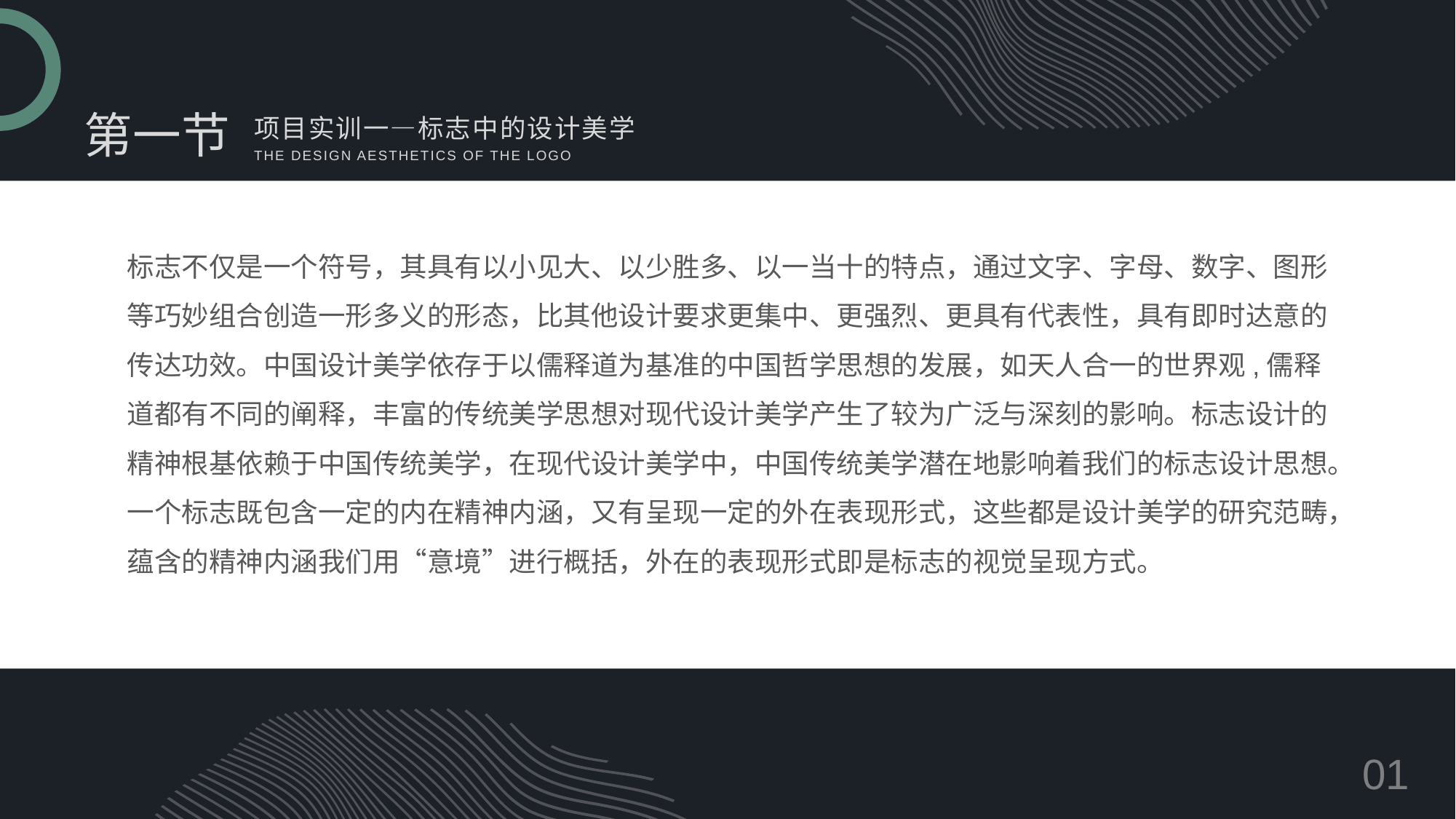

第一节
项目实训一—标志中的设计美学
THE DESIGN AESTHETICS OF THE LOGO

标志不仅是一个符号，其具有以小见大、以少胜多、以一当十的特点，通过文字、字母、数字、图形等巧妙组合创造一形多义的形态，比其他设计要求更集中、更强烈、更具有代表性，具有即时达意的传达功效。中国设计美学依存于以儒释道为基准的中国哲学思想的发展，如天人合一的世界观,儒释道都有不同的阐释，丰富的传统美学思想对现代设计美学产生了较为广泛与深刻的影响。标志设计的精神根基依赖于中国传统美学，在现代设计美学中，中国传统美学潜在地影响着我们的标志设计思想。一个标志既包含一定的内在精神内涵，又有呈现一定的外在表现形式，这些都是设计美学的研究范畴，蕴含的精神内涵我们用“意境”进行概括，外在的表现形式即是标志的视觉呈现方式。

01